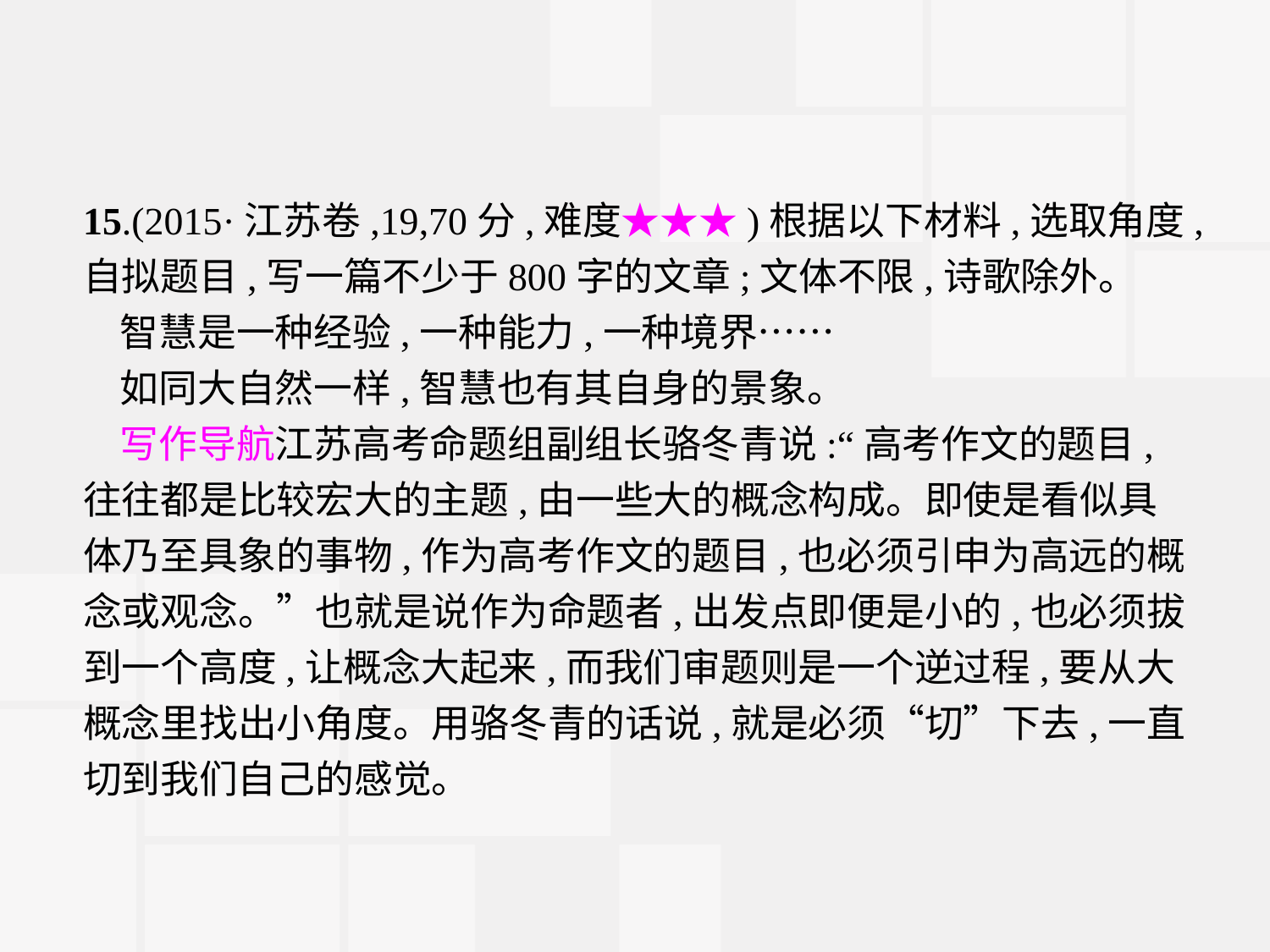

15.(2015·江苏卷,19,70分,难度★★★)根据以下材料,选取角度,自拟题目,写一篇不少于800字的文章;文体不限,诗歌除外。
智慧是一种经验,一种能力,一种境界……
如同大自然一样,智慧也有其自身的景象。
写作导航江苏高考命题组副组长骆冬青说:“高考作文的题目,往往都是比较宏大的主题,由一些大的概念构成。即使是看似具体乃至具象的事物,作为高考作文的题目,也必须引申为高远的概念或观念。”也就是说作为命题者,出发点即便是小的,也必须拔到一个高度,让概念大起来,而我们审题则是一个逆过程,要从大概念里找出小角度。用骆冬青的话说,就是必须“切”下去,一直切到我们自己的感觉。